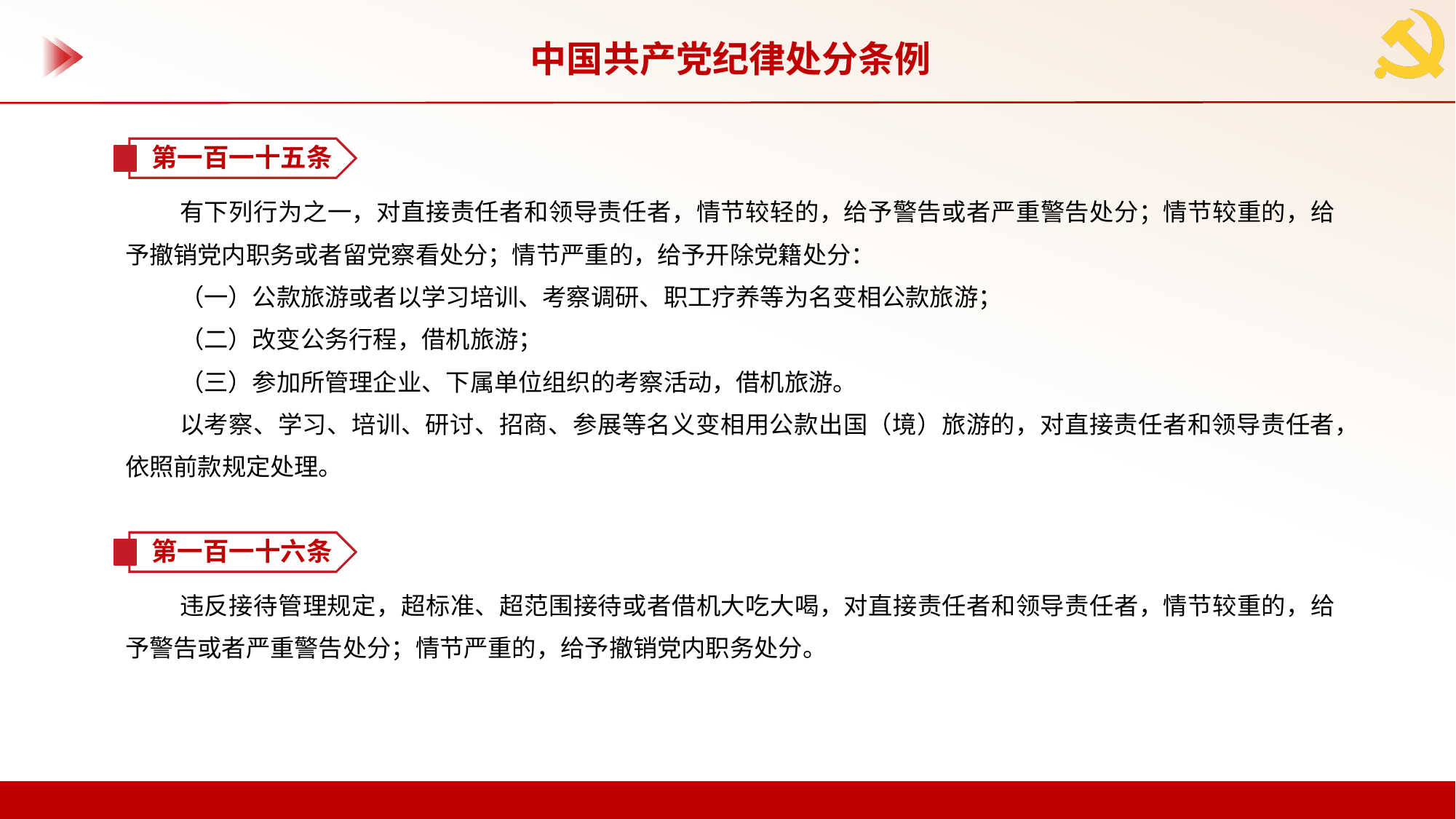

中国共产党纪律处分条例
第一百一十五条

有下列行为之一，对直接责任者和领导责任者，情节较轻的，给予警告或者严重警告处分；情节较重的，给予撤销党内职务或者留党察看处分；情节严重的，给予开除党籍处分：
（一）公款旅游或者以学习培训、考察调研、职工疗养等为名变相公款旅游；
（二）改变公务行程，借机旅游；
（三）参加所管理企业、下属单位组织的考察活动，借机旅游。
以考察、学习、培训、研讨、招商、参展等名义变相用公款出国（境）旅游的，对直接责任者和领导责任者，依照前款规定处理。
第一百一十六条

违反接待管理规定，超标准、超范围接待或者借机大吃大喝，对直接责任者和领导责任者，情节较重的，给予警告或者严重警告处分；情节严重的，给予撤销党内职务处分。